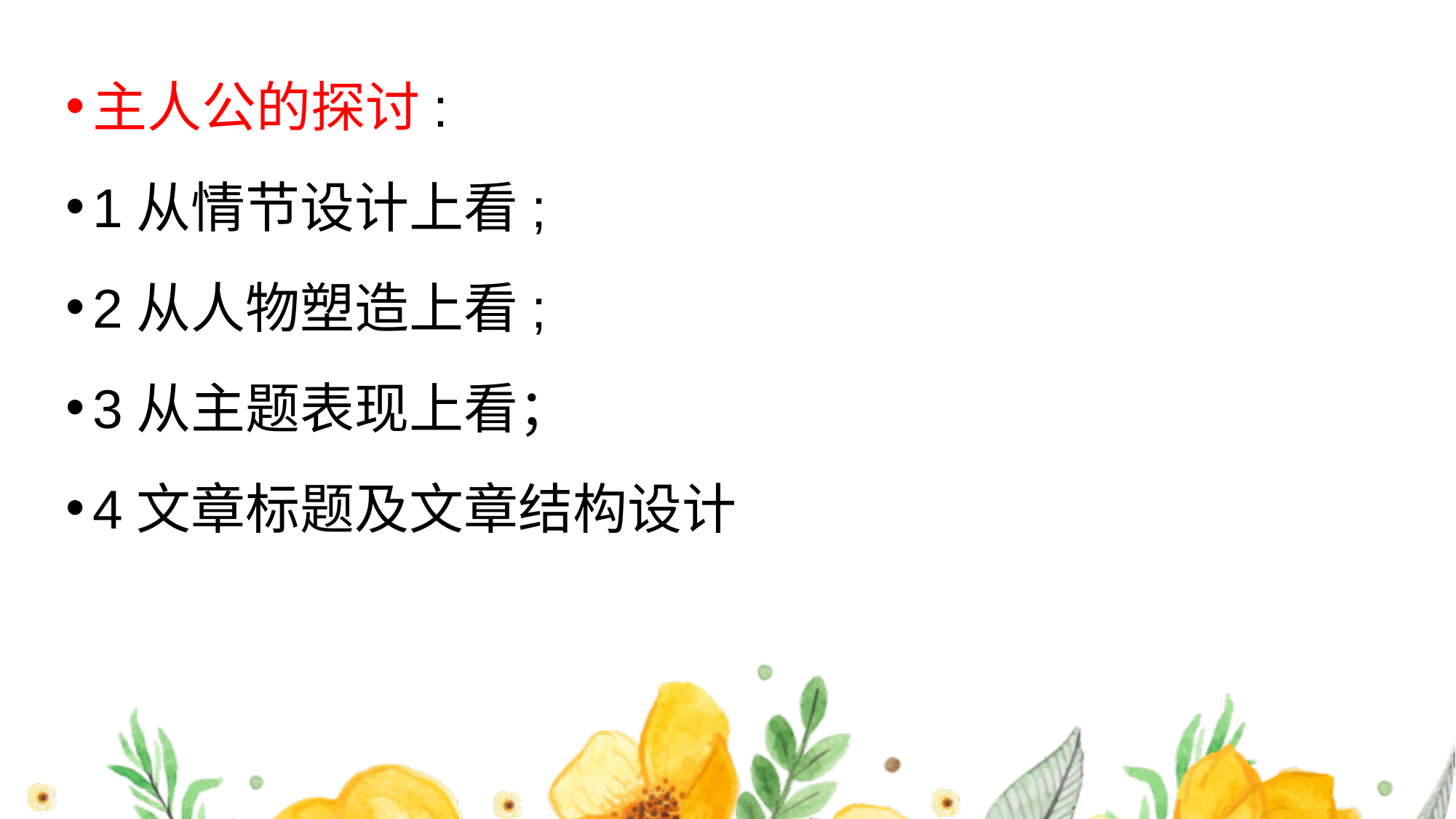

#
主人公的探讨:
1从情节设计上看;
2从人物塑造上看;
3从主题表现上看；
4文章标题及文章结构设计